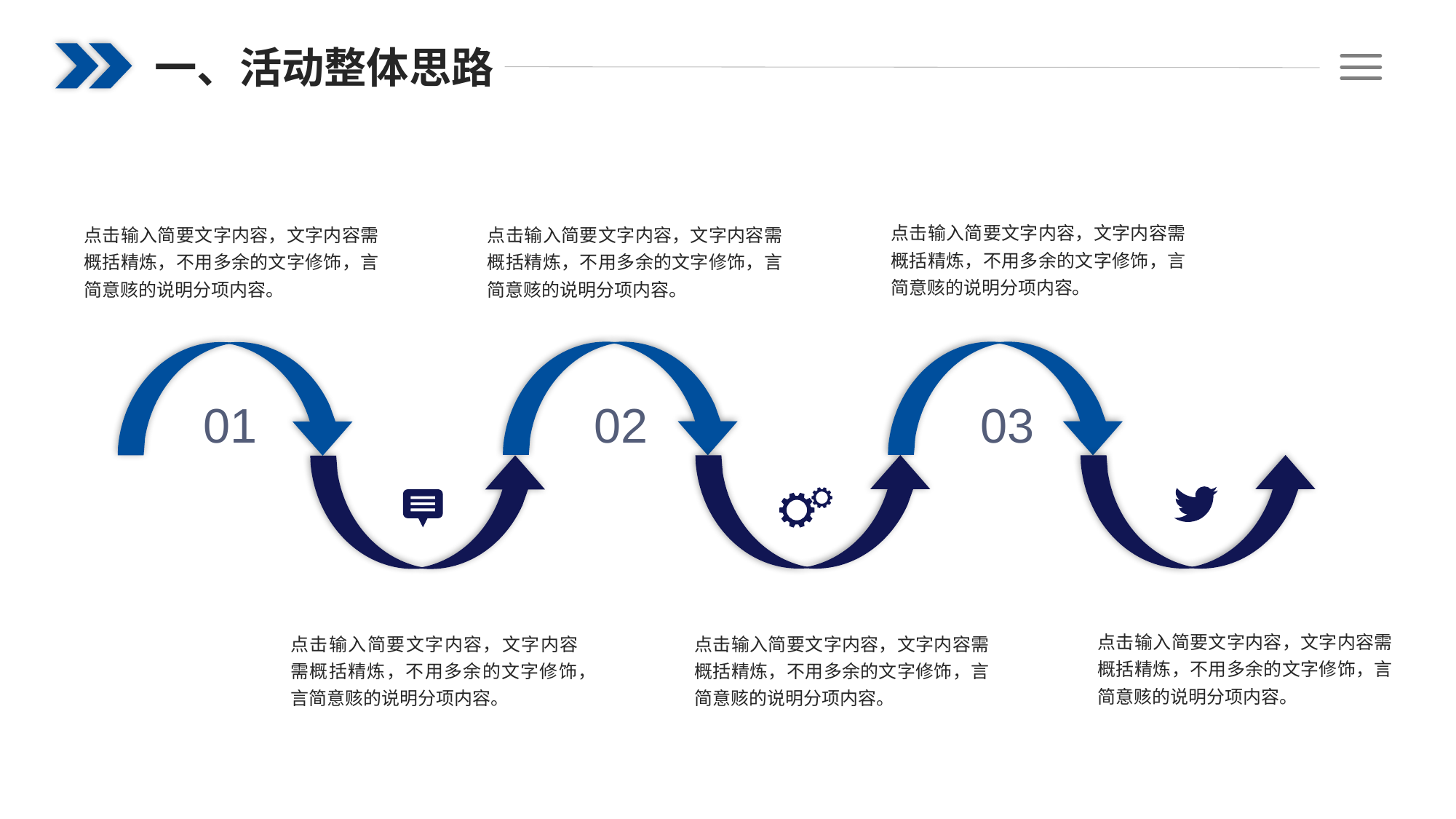

一、活动整体思路

点击输入简要文字内容，文字内容需概括精炼，不用多余的文字修饰，言简意赅的说明分项内容。
点击输入简要文字内容，文字内容需概括精炼，不用多余的文字修饰，言简意赅的说明分项内容。
点击输入简要文字内容，文字内容需概括精炼，不用多余的文字修饰，言简意赅的说明分项内容。

  02
  01
  03

点击输入简要文字内容，文字内容需概括精炼，不用多余的文字修饰，言简意赅的说明分项内容。
点击输入简要文字内容，文字内容需概括精炼，不用多余的文字修饰，言简意赅的说明分项内容。
点击输入简要文字内容，文字内容需概括精炼，不用多余的文字修饰，言简意赅的说明分项内容。